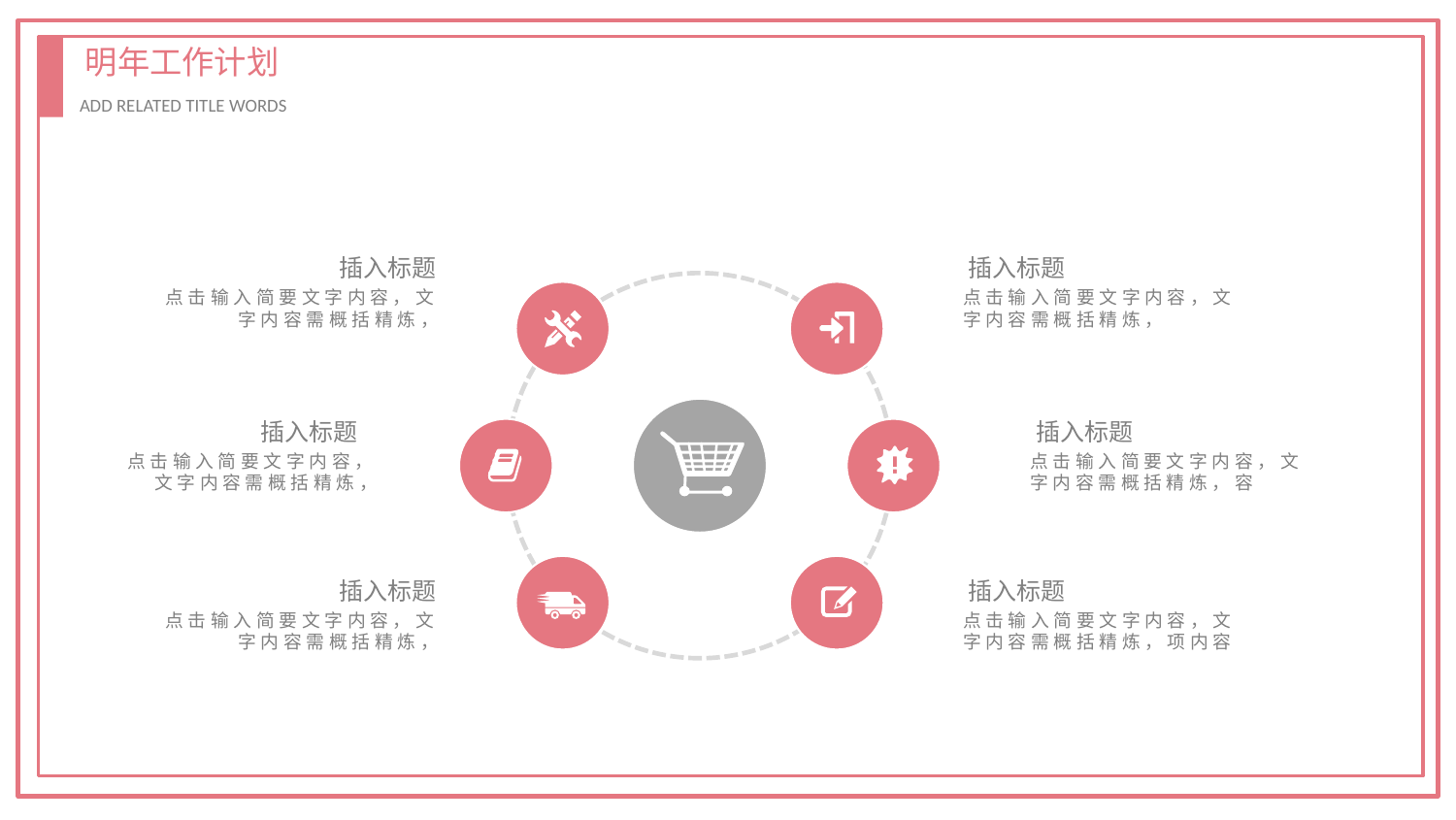

插入标题
点击输入简要文字内容，文字内容需概括精炼，
插入标题
点击输入简要文字内容，文字内容需概括精炼，

插入标题
点击输入简要文字内容，文字内容需概括精炼，
插入标题
点击输入简要文字内容，文字内容需概括精炼，容

插入标题
点击输入简要文字内容，文字内容需概括精炼，
插入标题
点击输入简要文字内容，文字内容需概括精炼，项内容